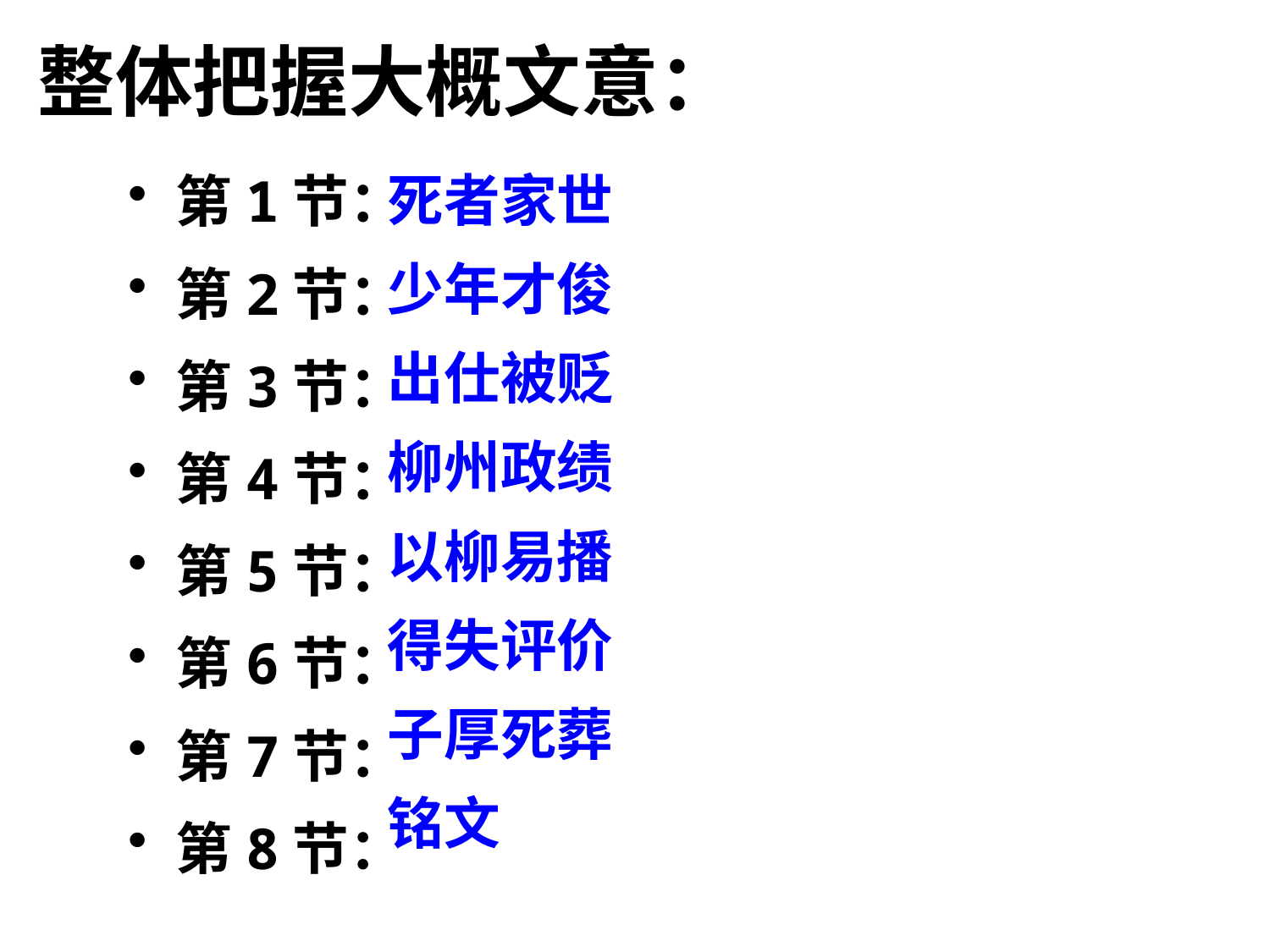

# 整体把握大概文意：
第1节：
第2节：
第3节：
第4节：
第5节：
第6节：
第7节：
第8节：

死者家世
少年才俊
出仕被贬
柳州政绩
以柳易播
得失评价
子厚死葬
铭文